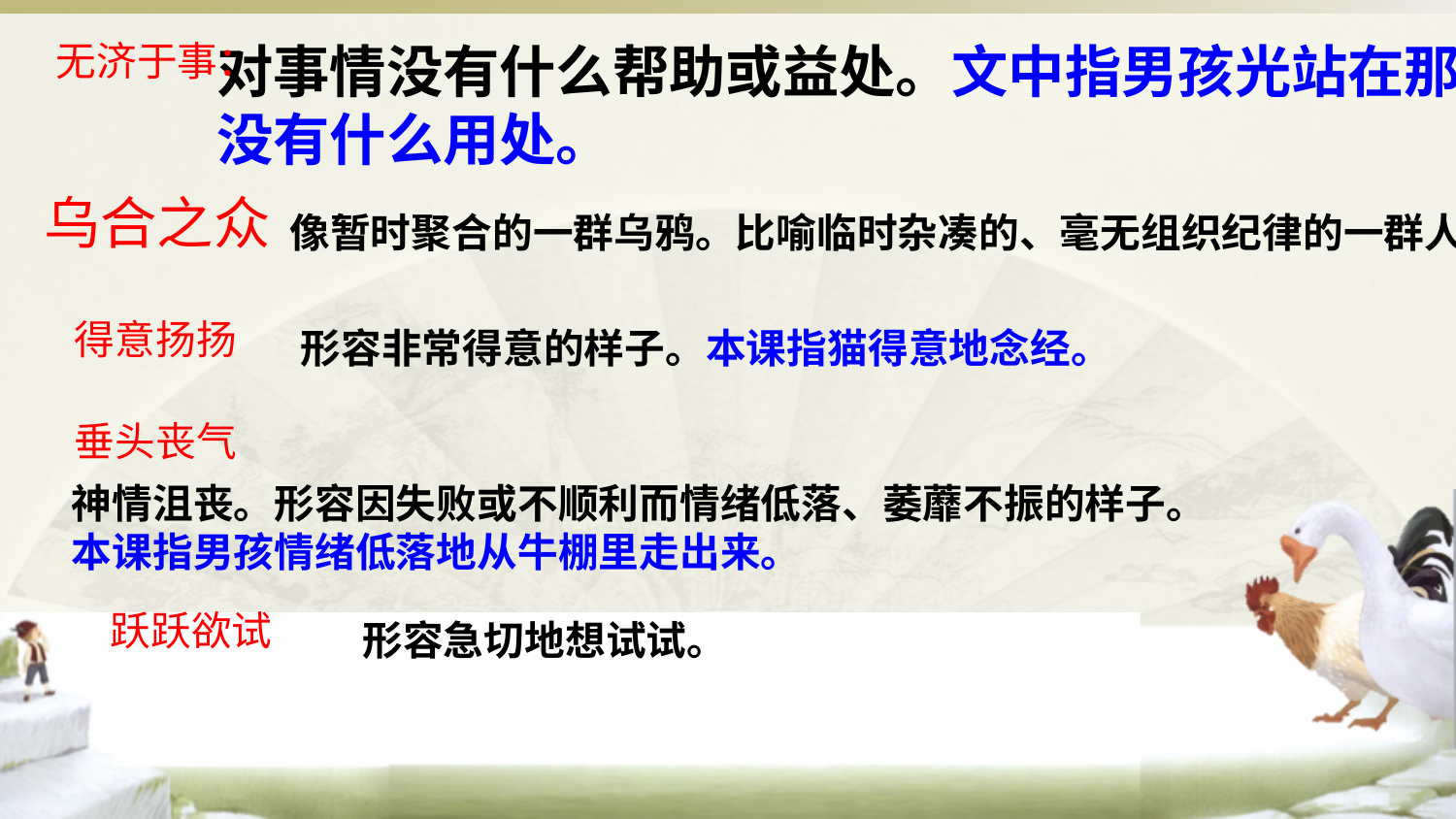

无济于事：
对事情没有什么帮助或益处。文中指男孩光站在那没有什么用处。
乌合之众
像暂时聚合的一群乌鸦。比喻临时杂凑的、毫无组织纪律的一群人。本课指男孩骂那些鸡。
得意扬扬
形容非常得意的样子。本课指猫得意地念经。
垂头丧气
神情沮丧。形容因失败或不顺利而情绪低落、萎蘼不振的样子。
本课指男孩情绪低落地从牛棚里走出来。
形容急切地想试试。
跃跃欲试